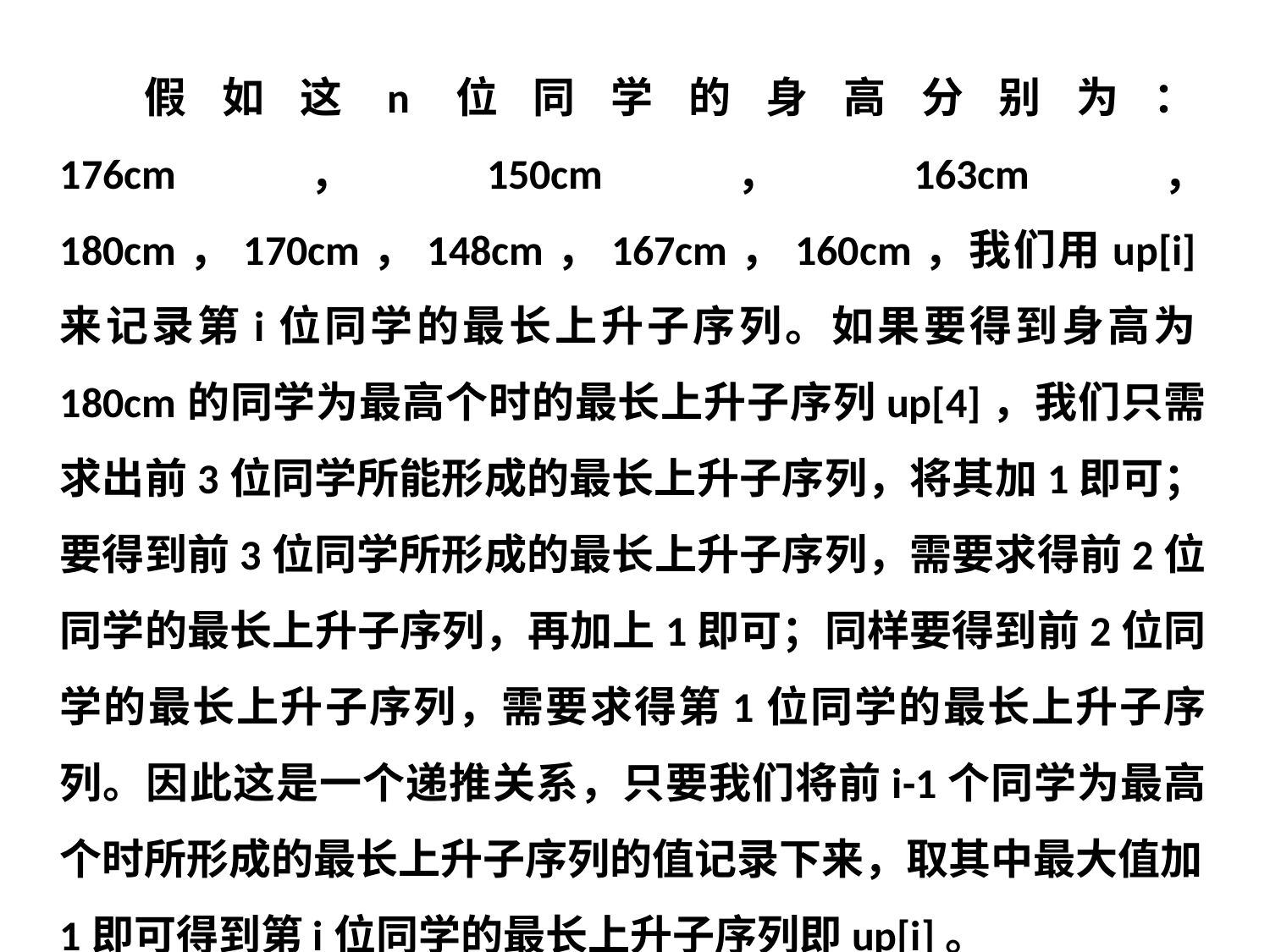

假如这n位同学的身高分别为：176cm，150cm，163cm， 180cm，170cm，148cm，167cm，160cm，我们用up[i]来记录第i位同学的最长上升子序列。如果要得到身高为180cm的同学为最高个时的最长上升子序列up[4]，我们只需求出前3位同学所能形成的最长上升子序列，将其加1即可；要得到前3位同学所形成的最长上升子序列，需要求得前2位同学的最长上升子序列，再加上1即可；同样要得到前2位同学的最长上升子序列，需要求得第1位同学的最长上升子序列。因此这是一个递推关系，只要我们将前i-1个同学为最高个时所形成的最长上升子序列的值记录下来，取其中最大值加1即可得到第i位同学的最长上升子序列即up[i]。